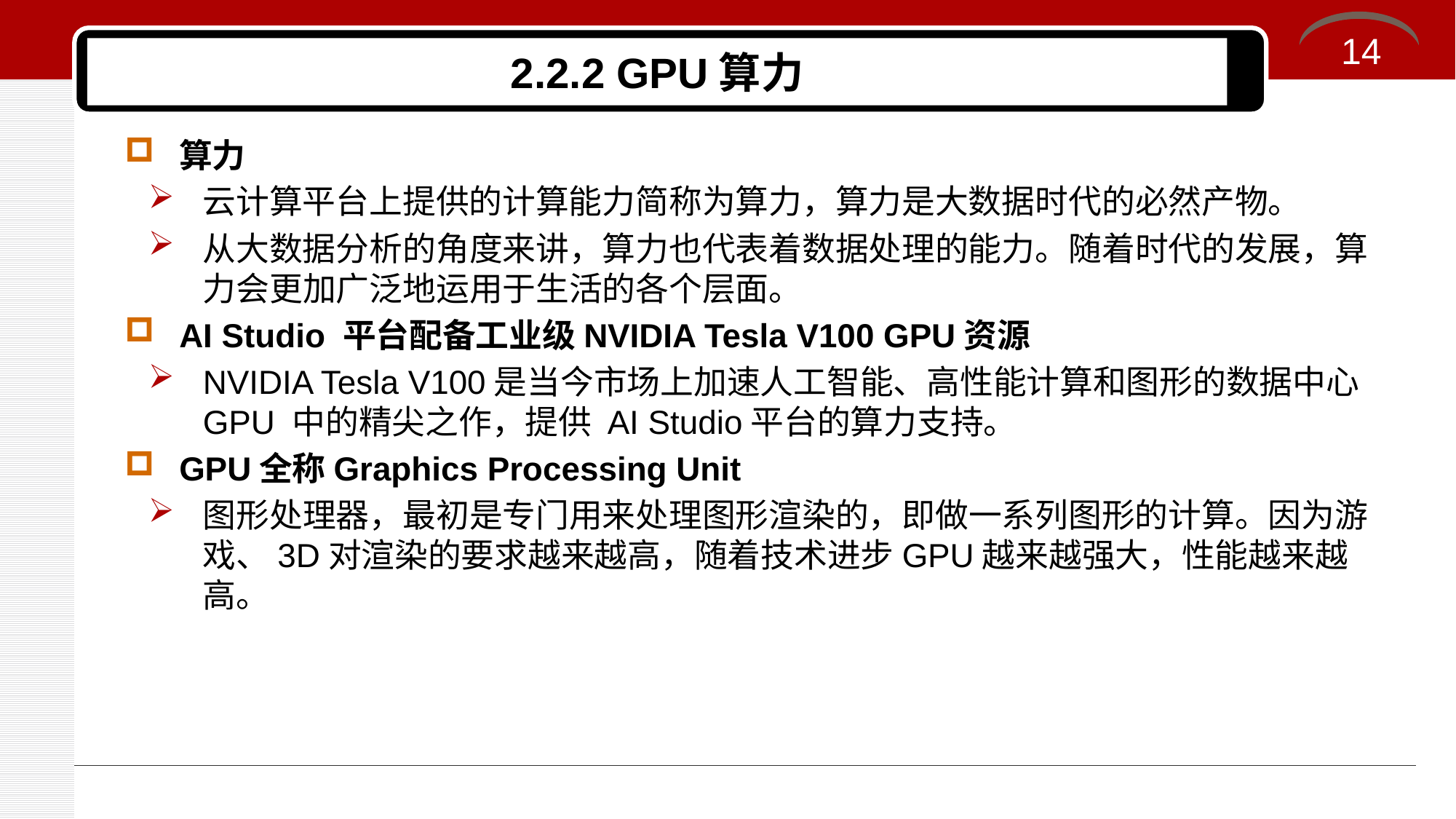

14
# 2.2.2 GPU算力
算力
云计算平台上提供的计算能力简称为算力，算力是大数据时代的必然产物。
从大数据分析的角度来讲，算力也代表着数据处理的能力。随着时代的发展，算力会更加广泛地运用于生活的各个层面。
AI Studio 平台配备工业级NVIDIA Tesla V100 GPU资源
NVIDIA Tesla V100是当今市场上加速人工智能、高性能计算和图形的数据中心 GPU 中的精尖之作，提供 AI Studio平台的算力支持。
GPU全称Graphics Processing Unit
图形处理器，最初是专门用来处理图形渲染的，即做一系列图形的计算。因为游戏、3D对渲染的要求越来越高，随着技术进步GPU越来越强大，性能越来越高。